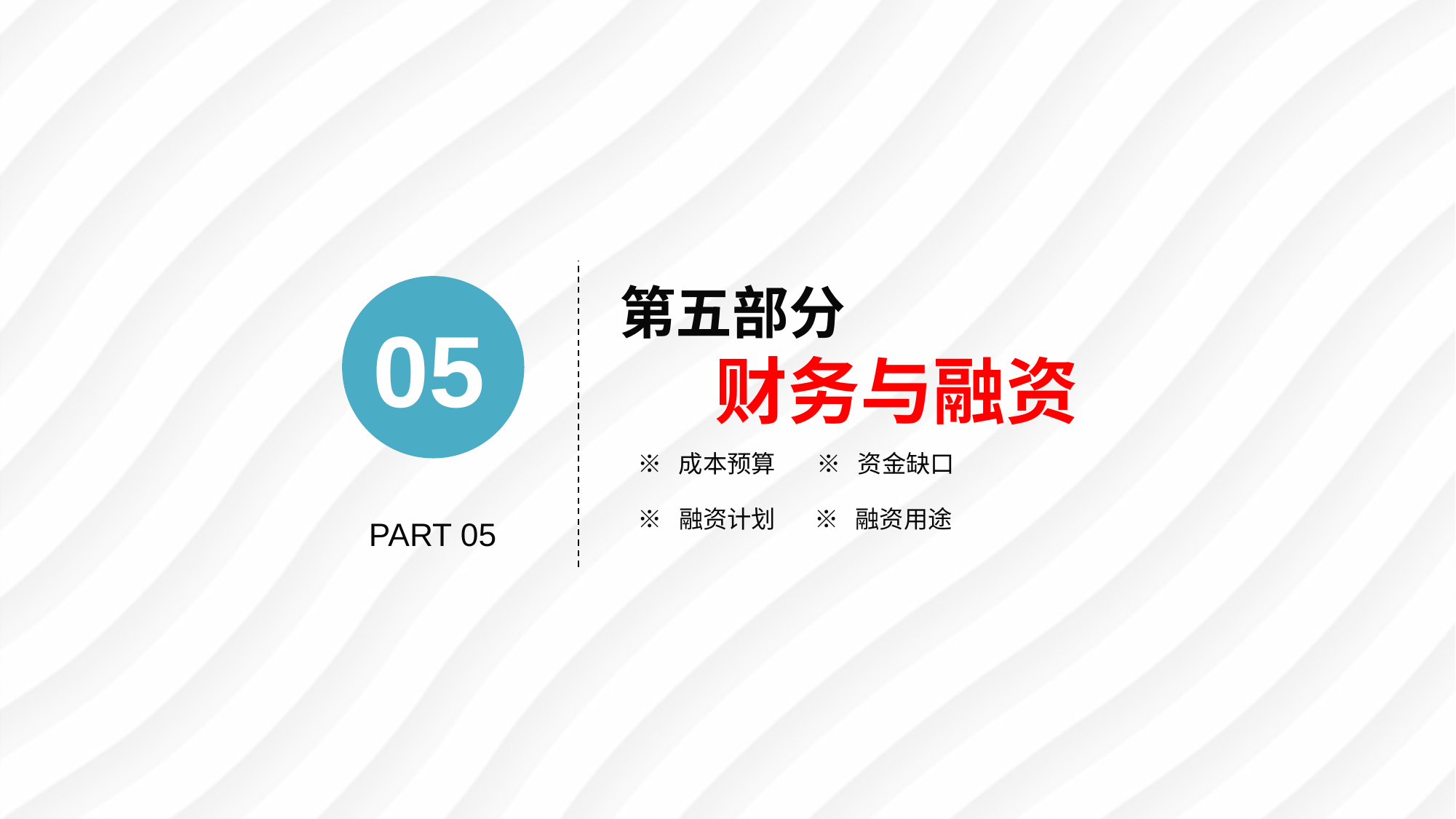

0
 第五部分
	财务与融资

05
※  成本预算
※  资金缺口
※  融资计划
※  融资用途
PART 05